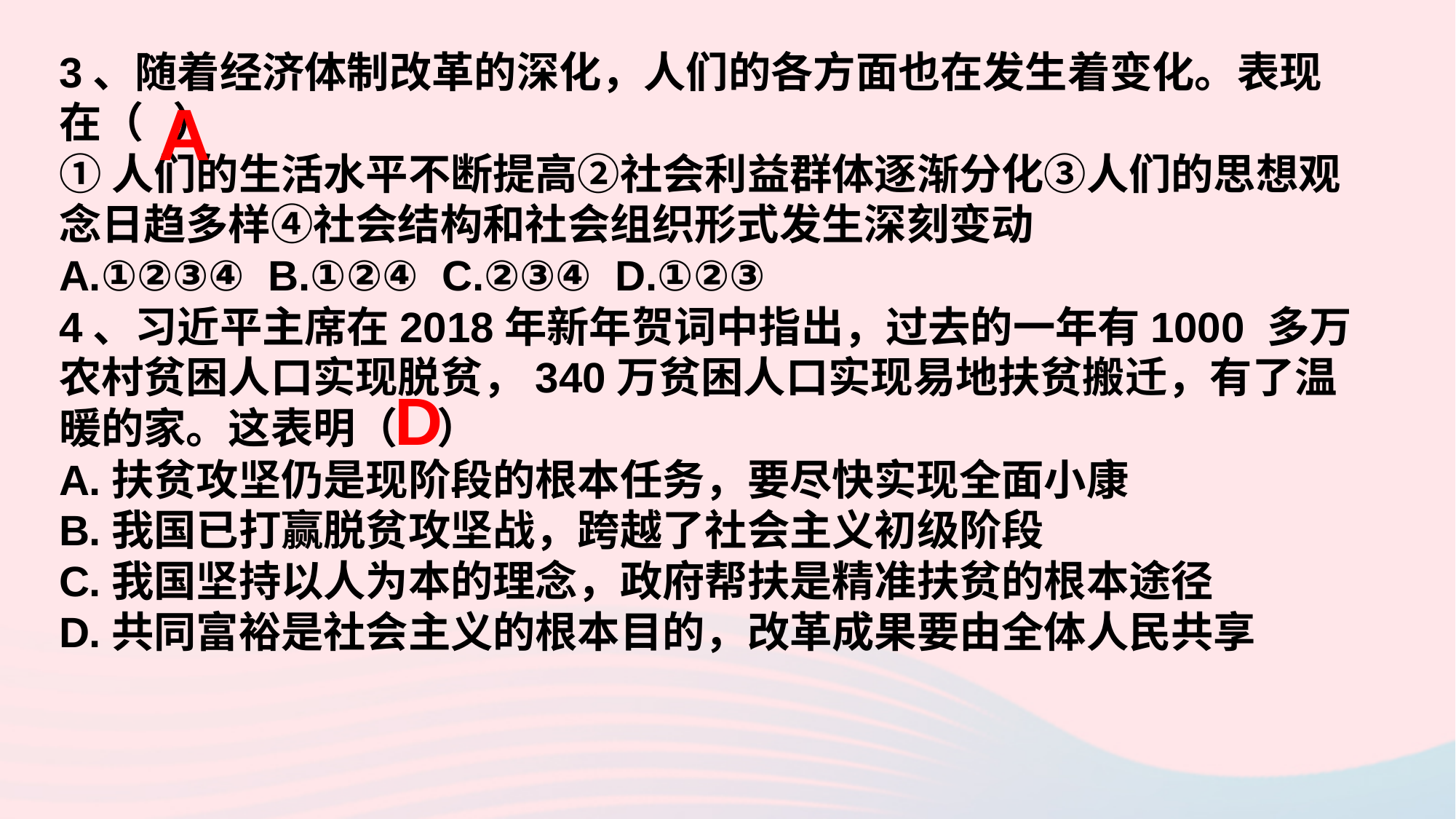

3、随着经济体制改革的深化，人们的各方面也在发生着变化。表现在（   ）
①人们的生活水平不断提高②社会利益群体逐渐分化③人们的思想观念日趋多样④社会结构和社会组织形式发生深刻变动
A.①②③④  B.①②④  C.②③④  D.①②③
4、习近平主席在2018年新年贺词中指出，过去的一年有1000 多万农村贫困人口实现脱贫，340万贫困人口实现易地扶贫搬迁，有了温暖的家。这表明（    ）
A.扶贫攻坚仍是现阶段的根本任务，要尽快实现全面小康
B.我国已打赢脱贫攻坚战，跨越了社会主义初级阶段
C.我国坚持以人为本的理念，政府帮扶是精准扶贫的根本途径
D.共同富裕是社会主义的根本目的，改革成果要由全体人民共享
A
D